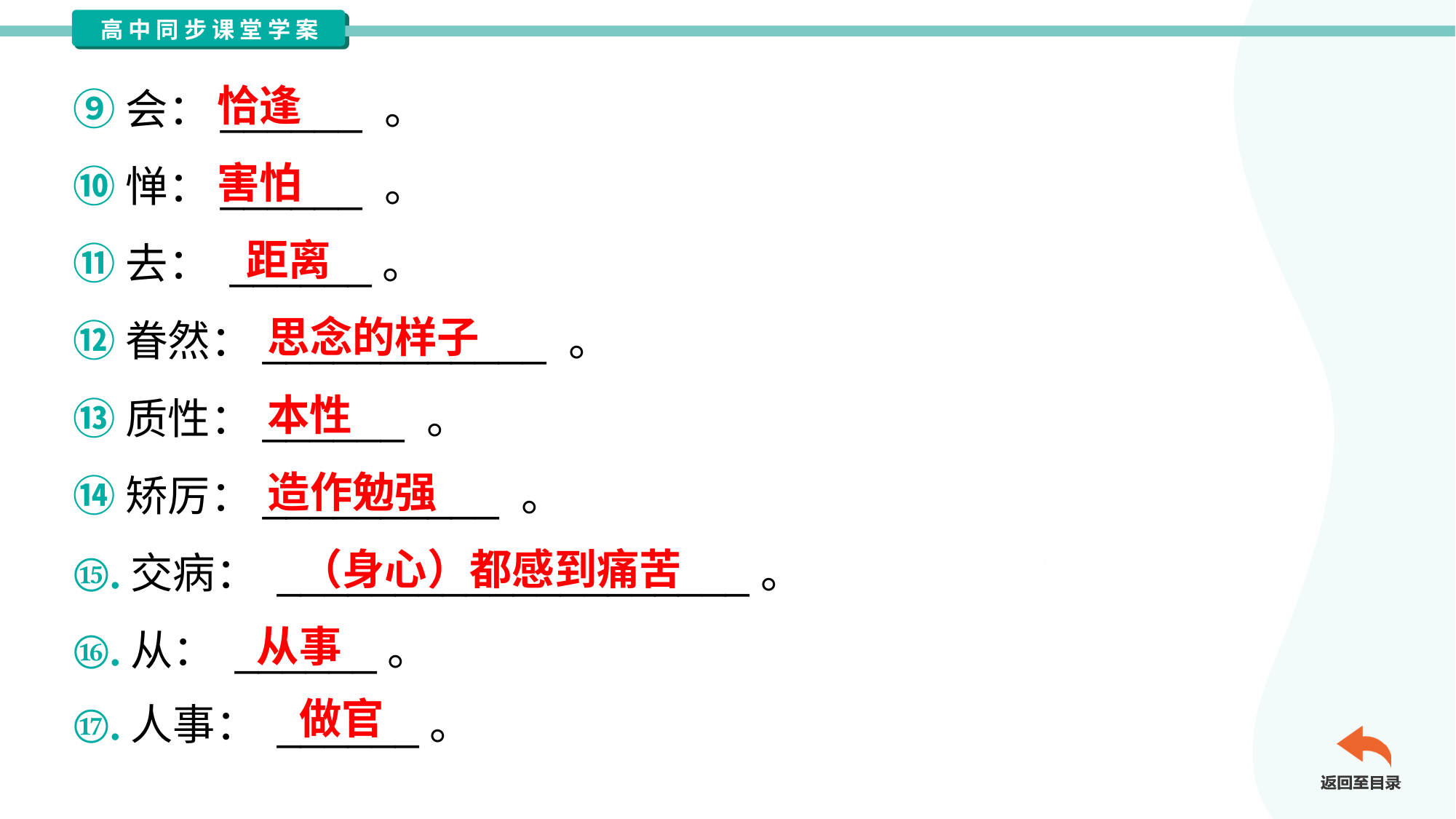

恰逢
⑨会：______ 。
⑩惮：______ 。
⑪去： ______。
⑫眷然：____________ 。
⑬质性：______ 。
⑭矫厉：__________ 。
⑮.交病： ____________________。
⑯.从： ______。
⑰.人事： ______。
害怕
距离
思念的样子
本性
造作勉强
（身心）都感到痛苦
从事
做官